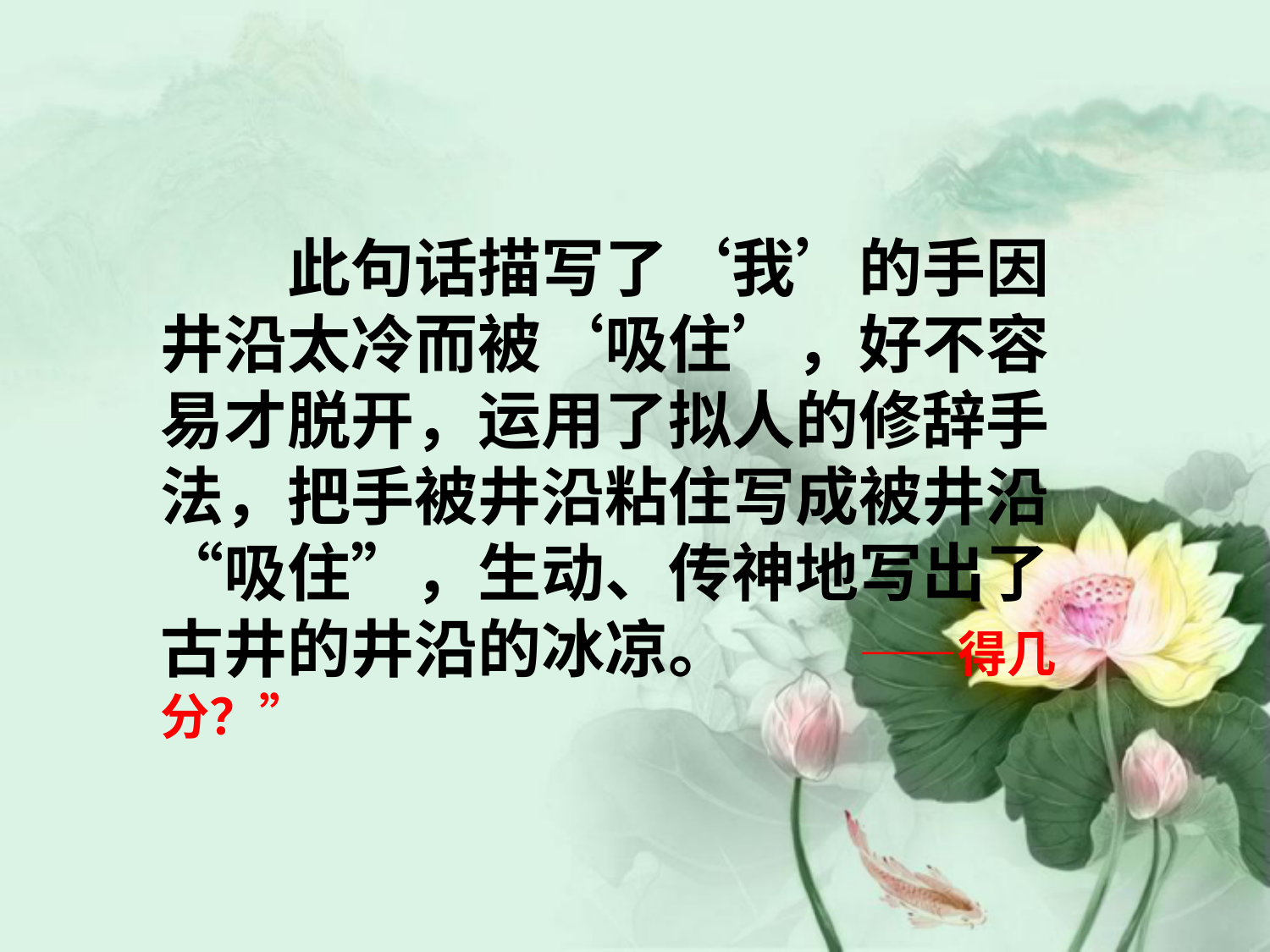

此句话描写了‘我’的手因井沿太冷而被‘吸住’，好不容易才脱开，运用了拟人的修辞手法，把手被井沿粘住写成被井沿“吸住”，生动、传神地写出了古井的井沿的冰凉。　　——得几分？”